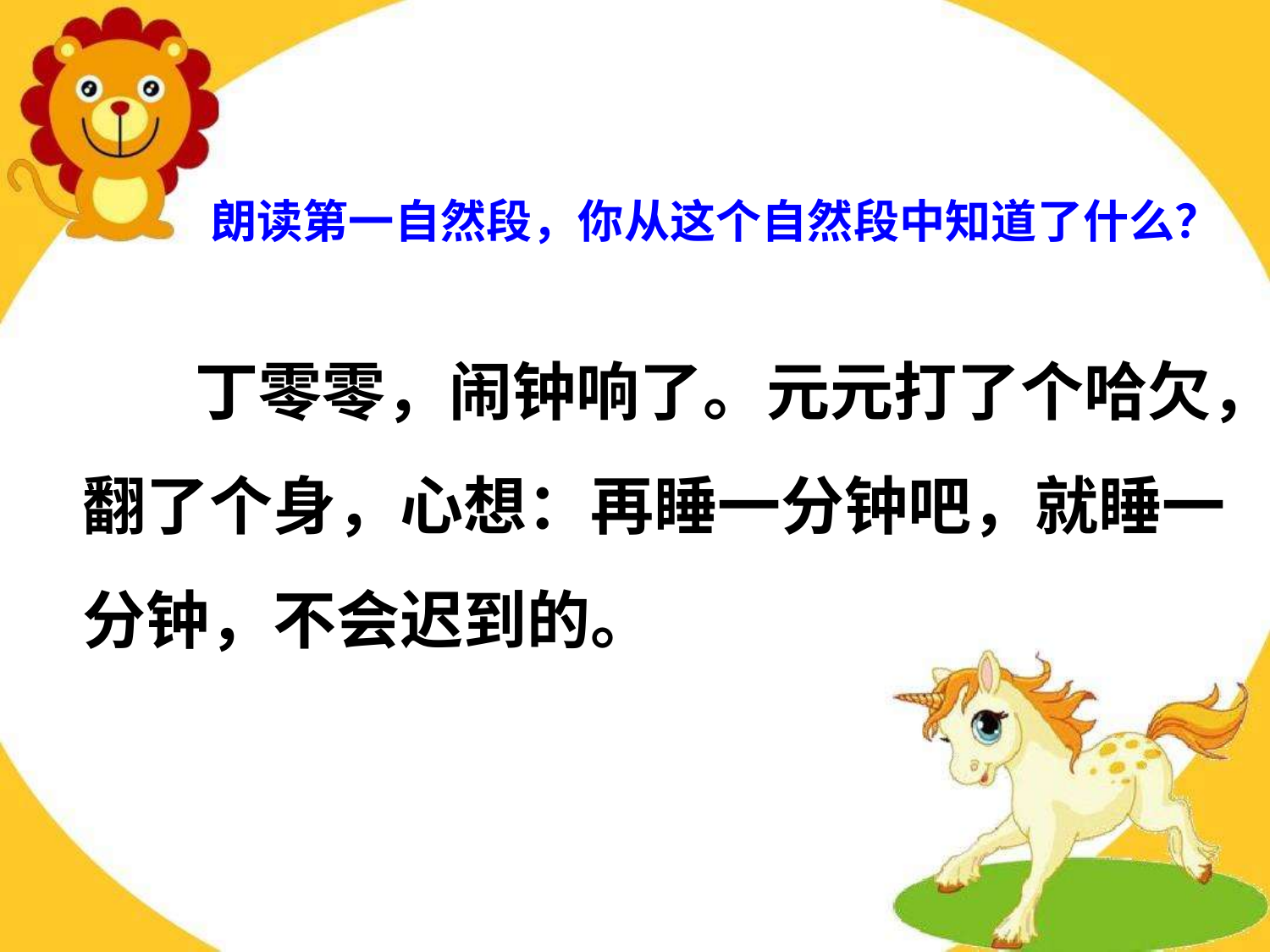

朗读第一自然段，你从这个自然段中知道了什么？
         丁零零，闹钟响了。元元打了个哈欠，翻了个身，心想：再睡一分钟吧，就睡一分钟，不会迟到的。